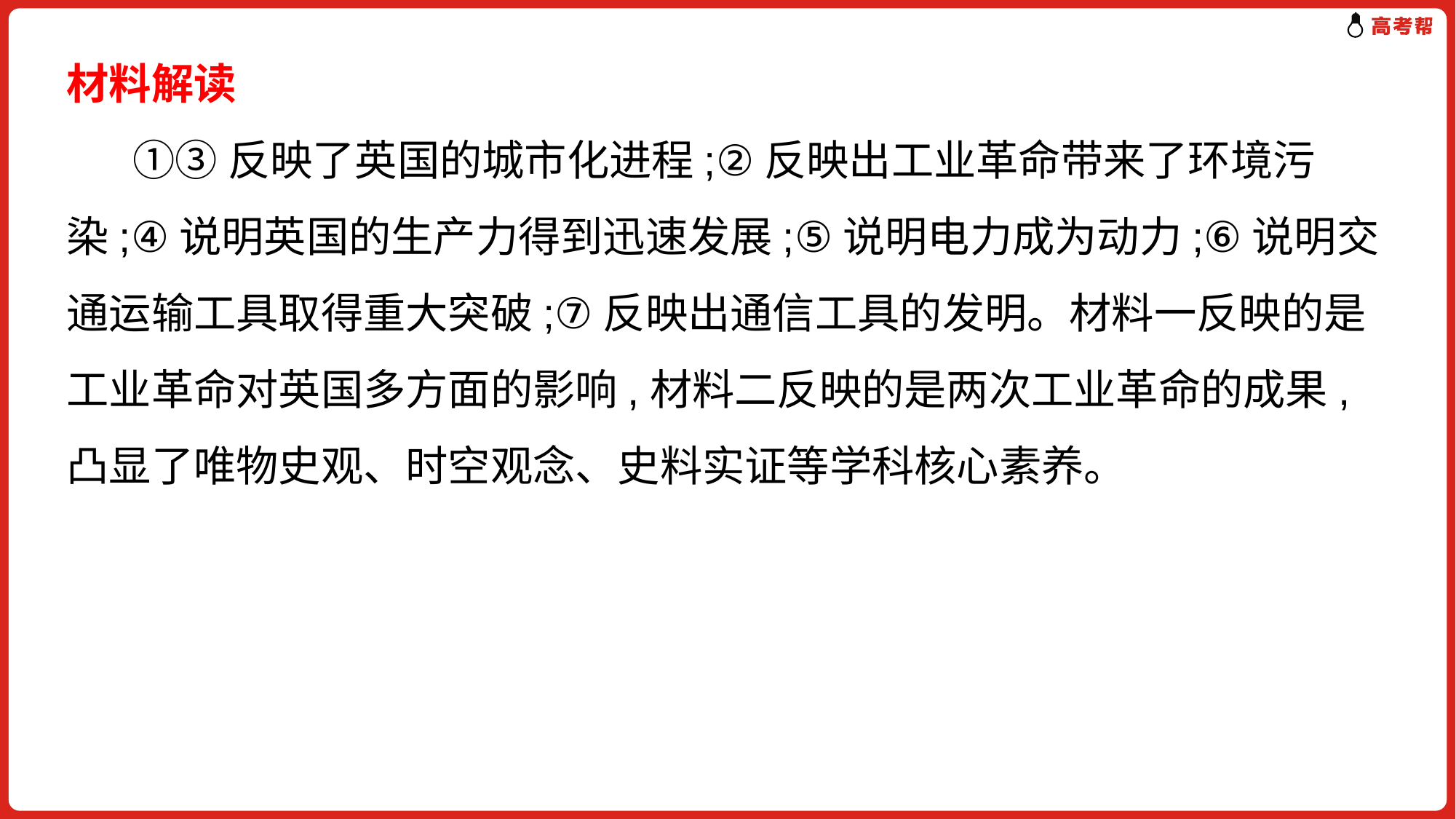

材料解读
       ①③反映了英国的城市化进程;②反映出工业革命带来了环境污染;④说明英国的生产力得到迅速发展;⑤说明电力成为动力;⑥说明交通运输工具取得重大突破;⑦反映出通信工具的发明。材料一反映的是工业革命对英国多方面的影响,材料二反映的是两次工业革命的成果,凸显了唯物史观、时空观念、史料实证等学科核心素养。